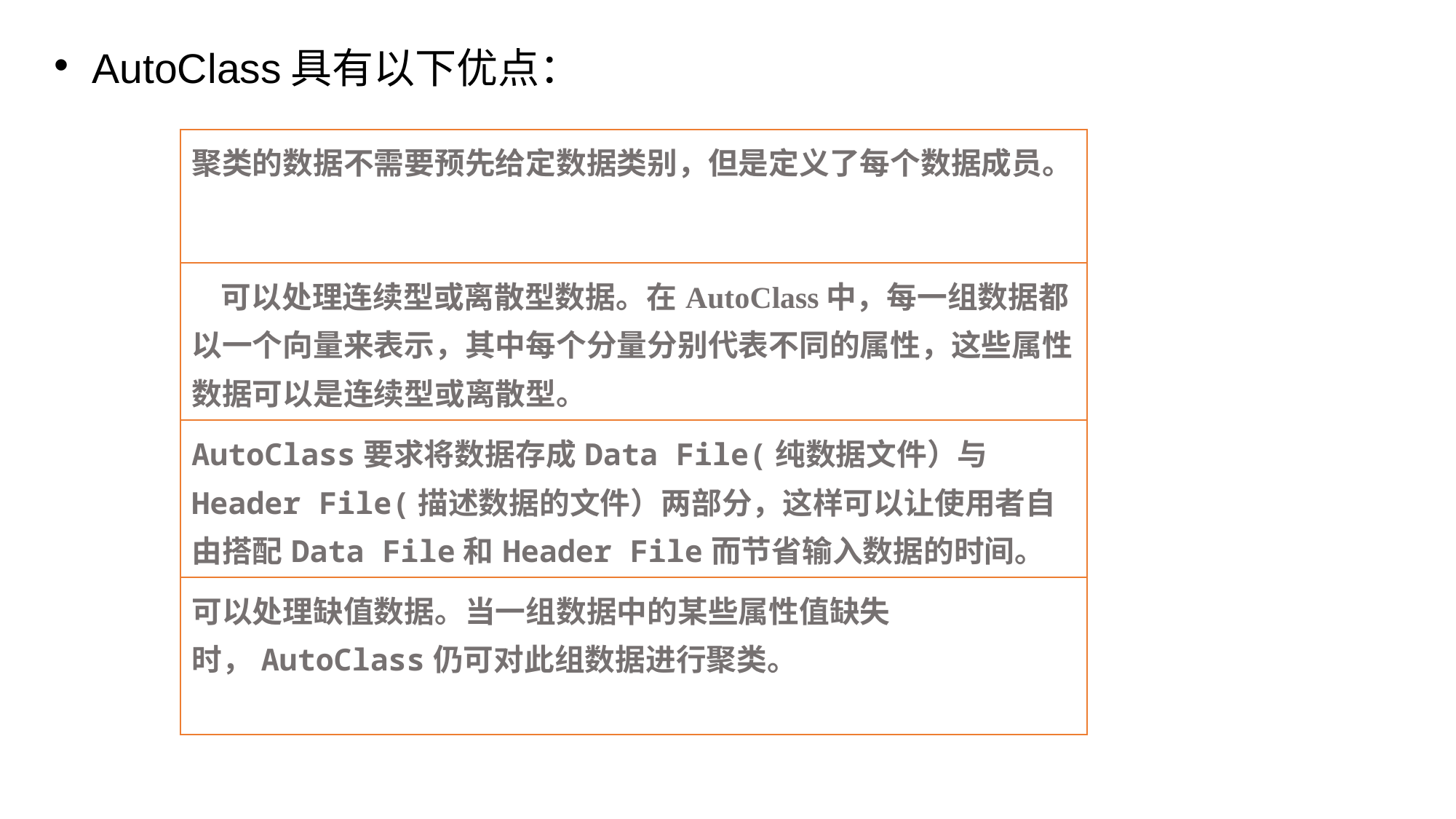

AutoClass具有以下优点：
| 聚类的数据不需要预先给定数据类别，但是定义了每个数据成员。 |
| --- |
| 可以处理连续型或离散型数据。在AutoClass中，每一组数据都以一个向量来表示，其中每个分量分别代表不同的属性，这些属性数据可以是连续型或离散型。 |
| AutoClass要求将数据存成Data File(纯数据文件）与Header File(描述数据的文件）两部分，这样可以让使用者自由搭配Data File和Header File而节省输入数据的时间。 |
| 可以处理缺值数据。当一组数据中的某些属性值缺失时，AutoClass仍可对此组数据进行聚类。 |